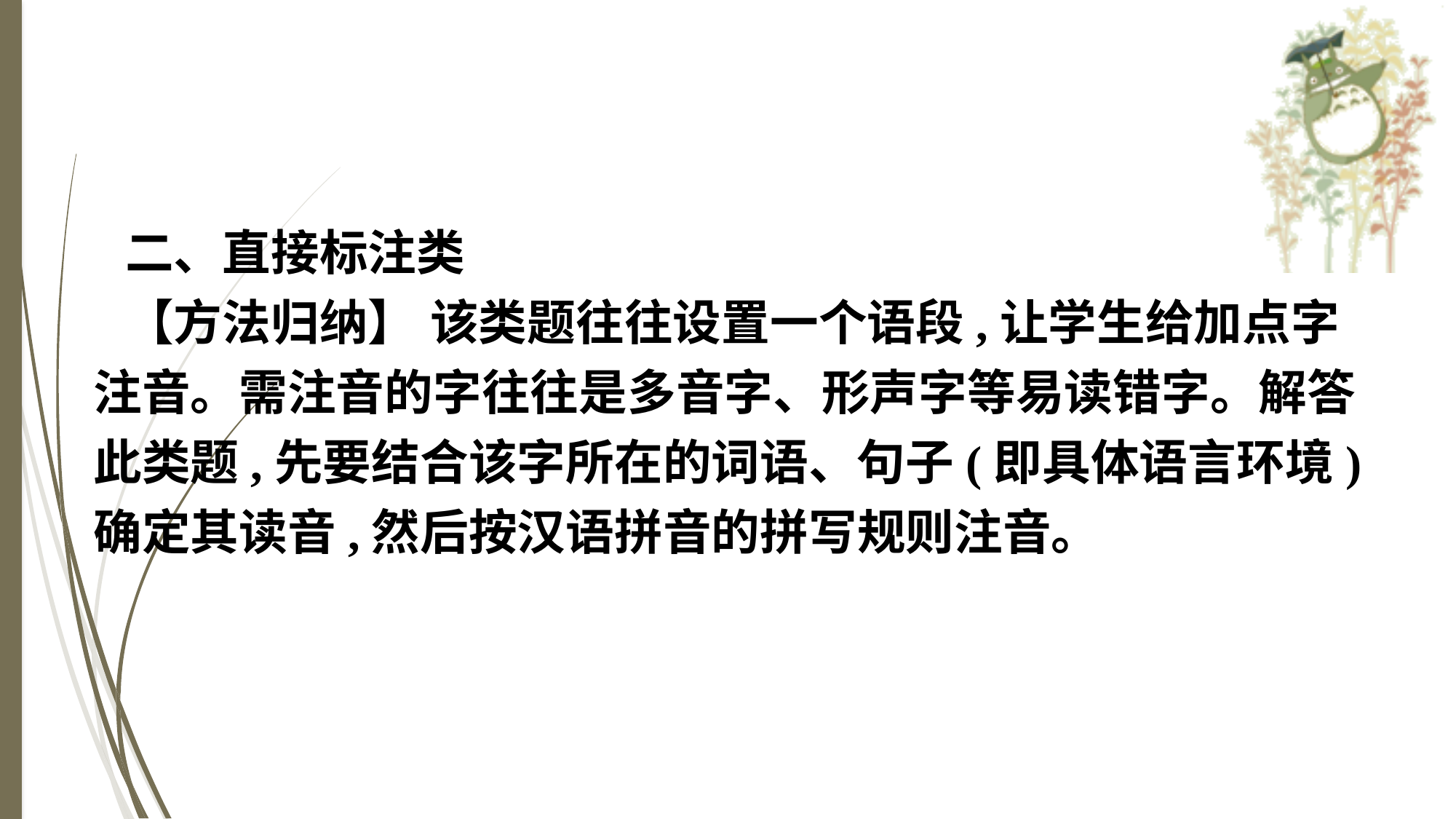

二、直接标注类
【方法归纳】 该类题往往设置一个语段,让学生给加点字注音。需注音的字往往是多音字、形声字等易读错字。解答此类题,先要结合该字所在的词语、句子(即具体语言环境)确定其读音,然后按汉语拼音的拼写规则注音。